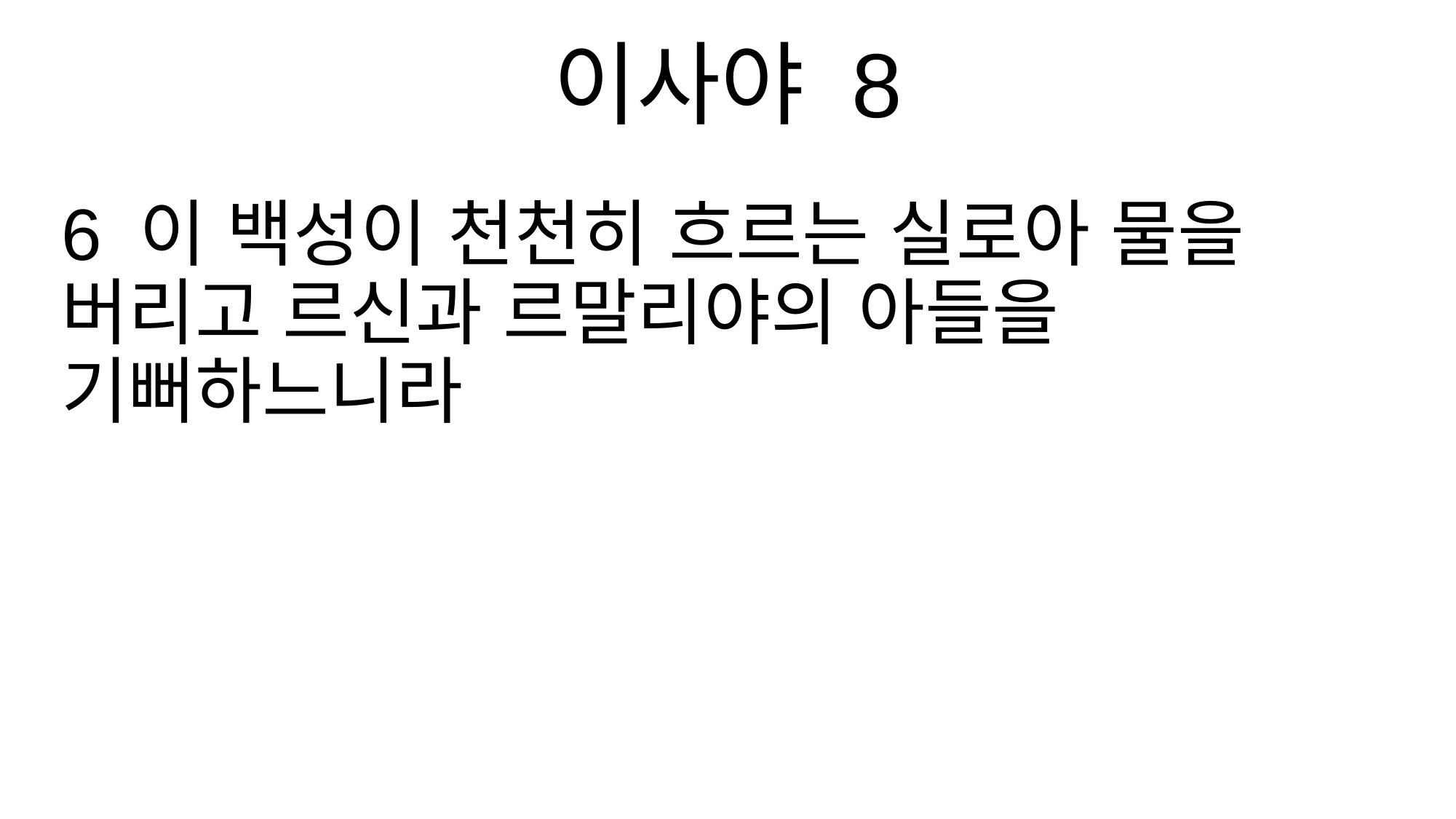

이사야 8
6 이 백성이 천천히 흐르는 실로아 물을 버리고 르신과 르말리야의 아들을 기뻐하느니라